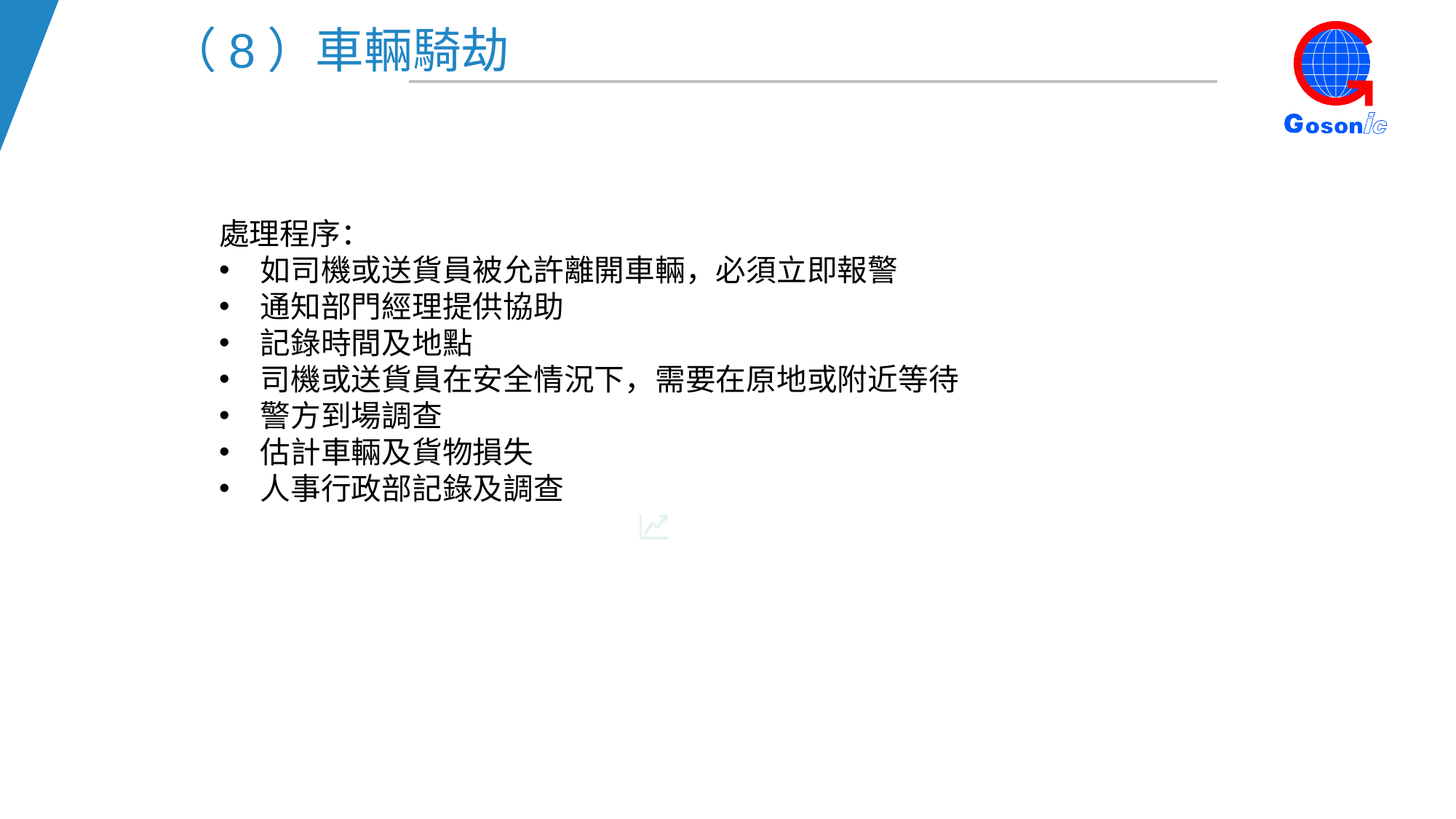

（8）車輛騎劫

處理程序：
如司機或送貨員被允許離開車輛，必須立即報警
通知部門經理提供協助
記錄時間及地點
司機或送貨員在安全情況下，需要在原地或附近等待
警方到場調查
估計車輛及貨物損失
人事行政部記錄及調查